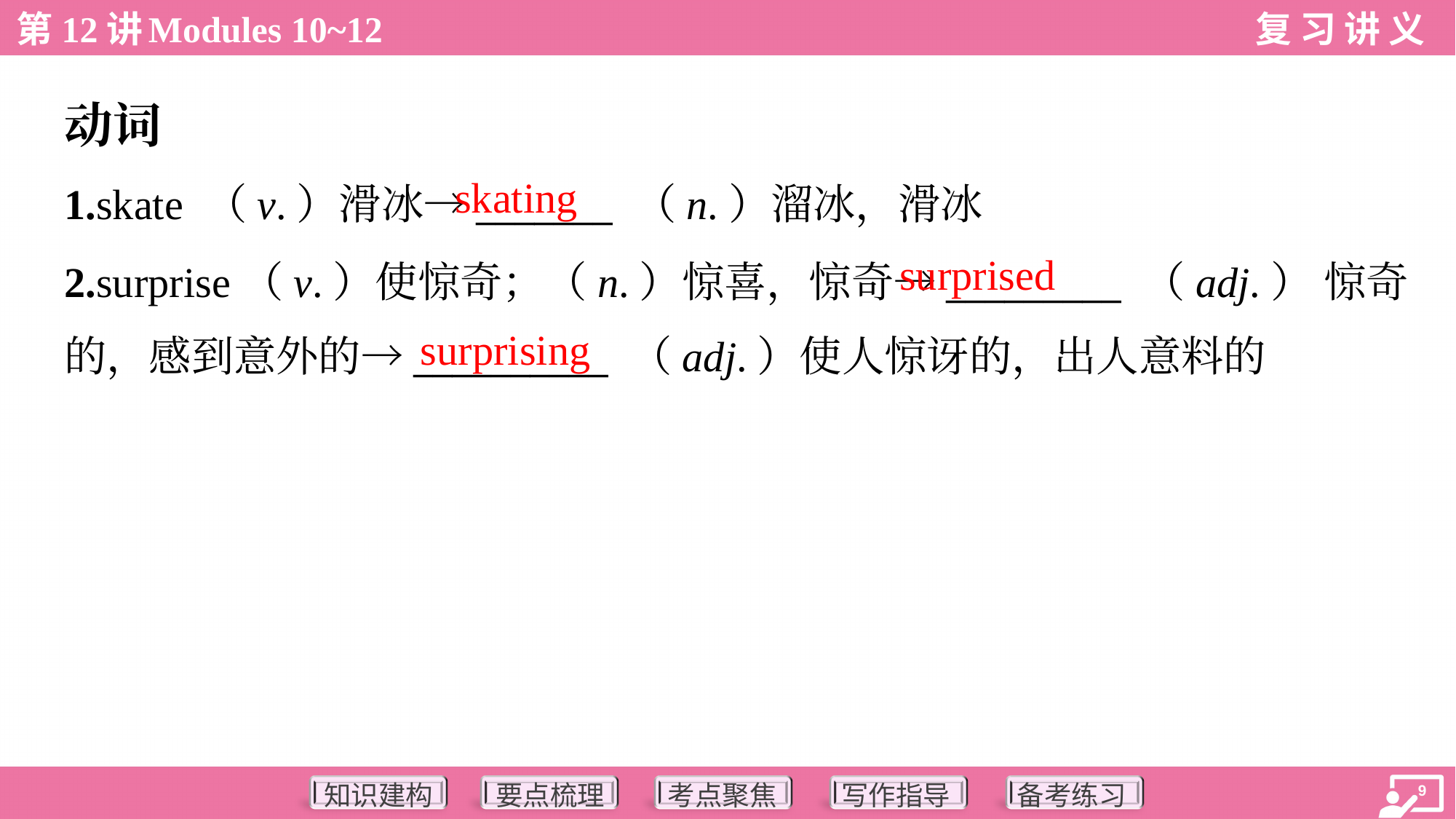

动词
skating
1.skate （v.）滑冰→_______ （n.）溜冰，滑冰
2.surprise（v.）使惊奇；（n.）惊喜，惊奇→_________ （adj.） 惊奇
的，感到意外的→__________ （adj.）使人惊讶的，出人意料的
surprised
surprising